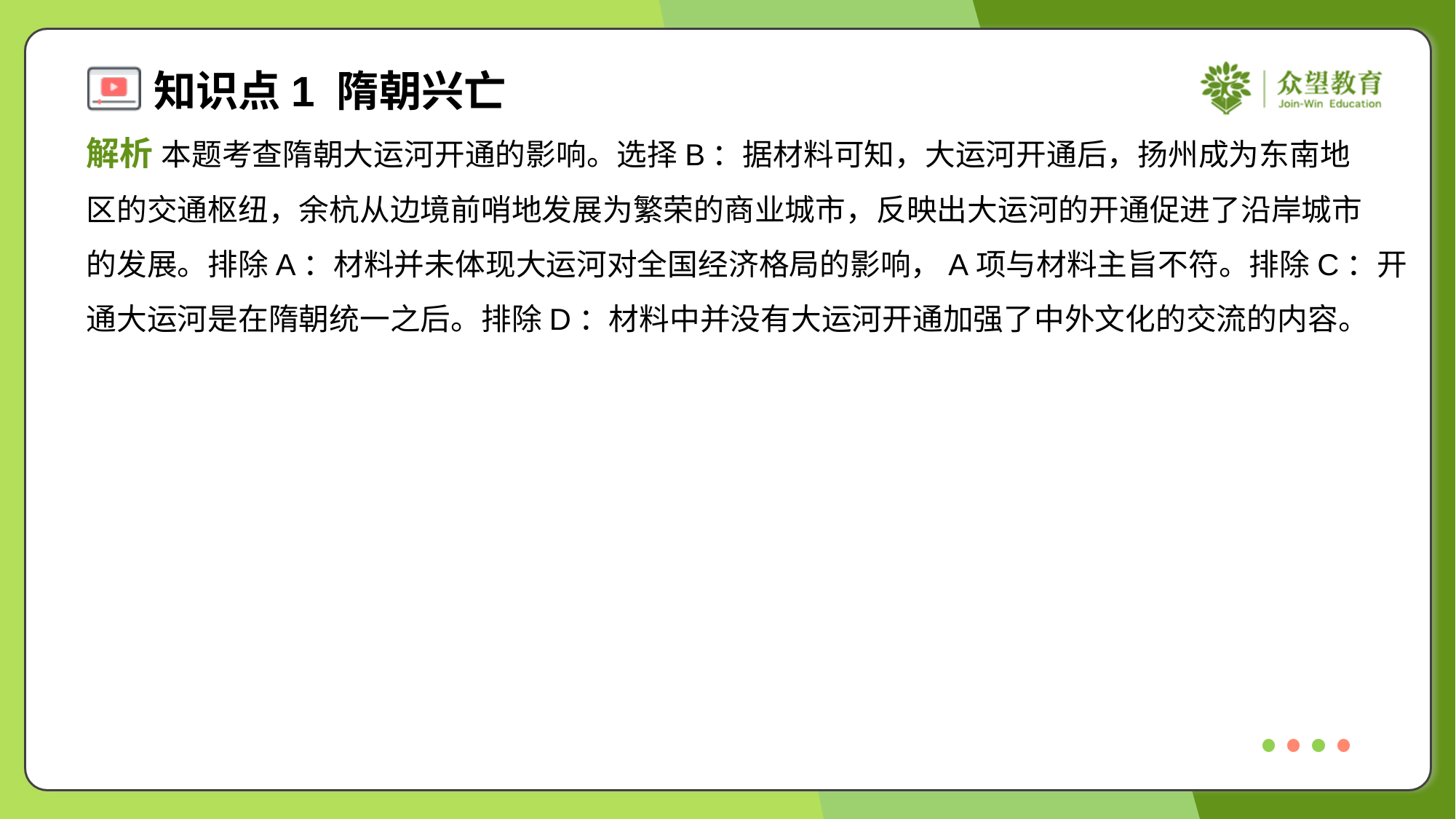

解析 本题考查隋朝大运河开通的影响。选择B：据材料可知，大运河开通后，扬州成为东南地
区的交通枢纽，余杭从边境前哨地发展为繁荣的商业城市，反映出大运河的开通促进了沿岸城市
的发展。排除A：材料并未体现大运河对全国经济格局的影响，A项与材料主旨不符。排除C：开
通大运河是在隋朝统一之后。排除D：材料中并没有大运河开通加强了中外文化的交流的内容。